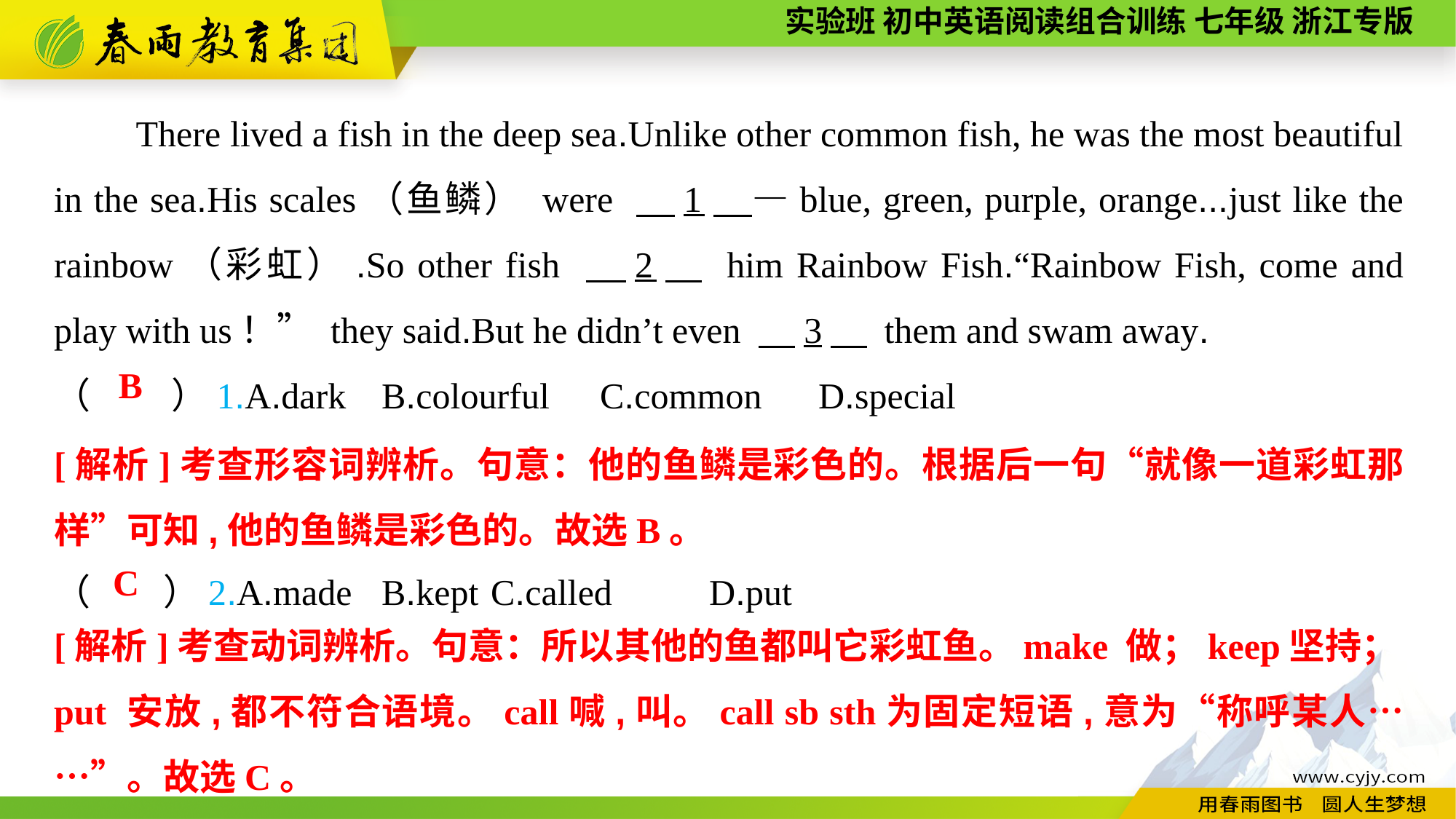

There lived a fish in the deep sea.Unlike other common fish, he was the most beautiful in the sea.His scales（鱼鳞） were 　1　—blue, green, purple, orange...just like the rainbow（彩虹）.So other fish 　2　 him Rainbow Fish.“Rainbow Fish, come and play with us！” they said.But he didn’t even 　3　 them and swam away.
（ 　　）1.A.dark	B.colourful	C.common	D.special

（　　）2.A.made	B.kept	C.called	D.put
B
[解析]考查形容词辨析。句意：他的鱼鳞是彩色的。根据后一句“就像一道彩虹那样”可知,他的鱼鳞是彩色的。故选B。
C
[解析]考查动词辨析。句意：所以其他的鱼都叫它彩虹鱼。make 做；keep坚持；put 安放,都不符合语境。call喊,叫。call sb sth为固定短语,意为“称呼某人……”。故选C。